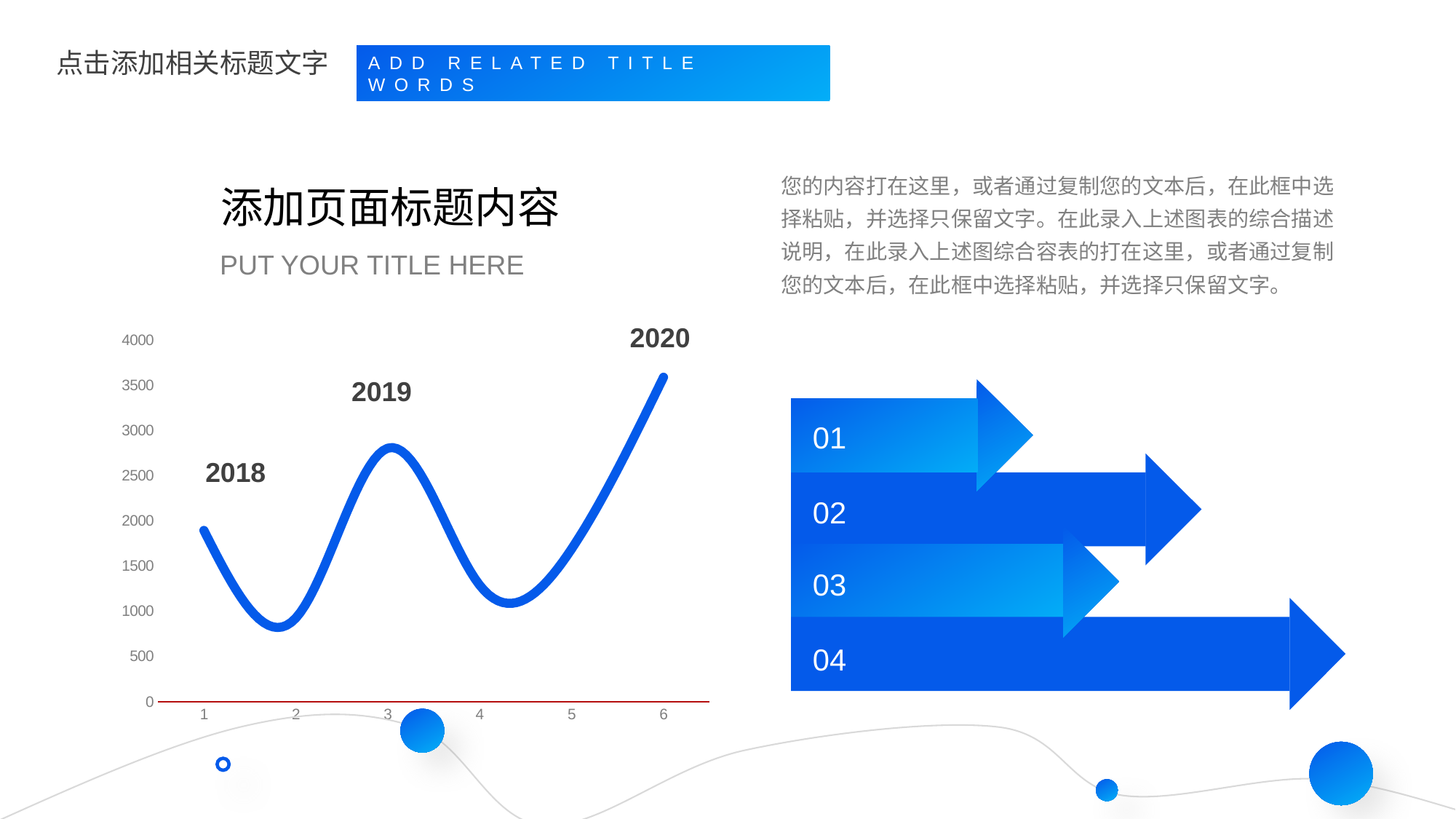

点击添加相关标题文字
ADD RELATED TITLE WORDS

您的内容打在这里，或者通过复制您的文本后，在此框中选择粘贴，并选择只保留文字。在此录入上述图表的综合描述说明，在此录入上述图综合容表的打在这里，或者通过复制您的文本后，在此框中选择粘贴，并选择只保留文字。
添加页面标题内容
PUT YOUR TITLE HERE
2020

### Chart

| Category | 系列 1 |
|---|---|
| 1 | 1895.0 |
| 2 | 926.0 |
| 3 | 2805.0 |
| 4 | 1290.0 |
| 5 | 1690.0 |
| 6 | 3590.0 |
2019

01

02

03

04
2018